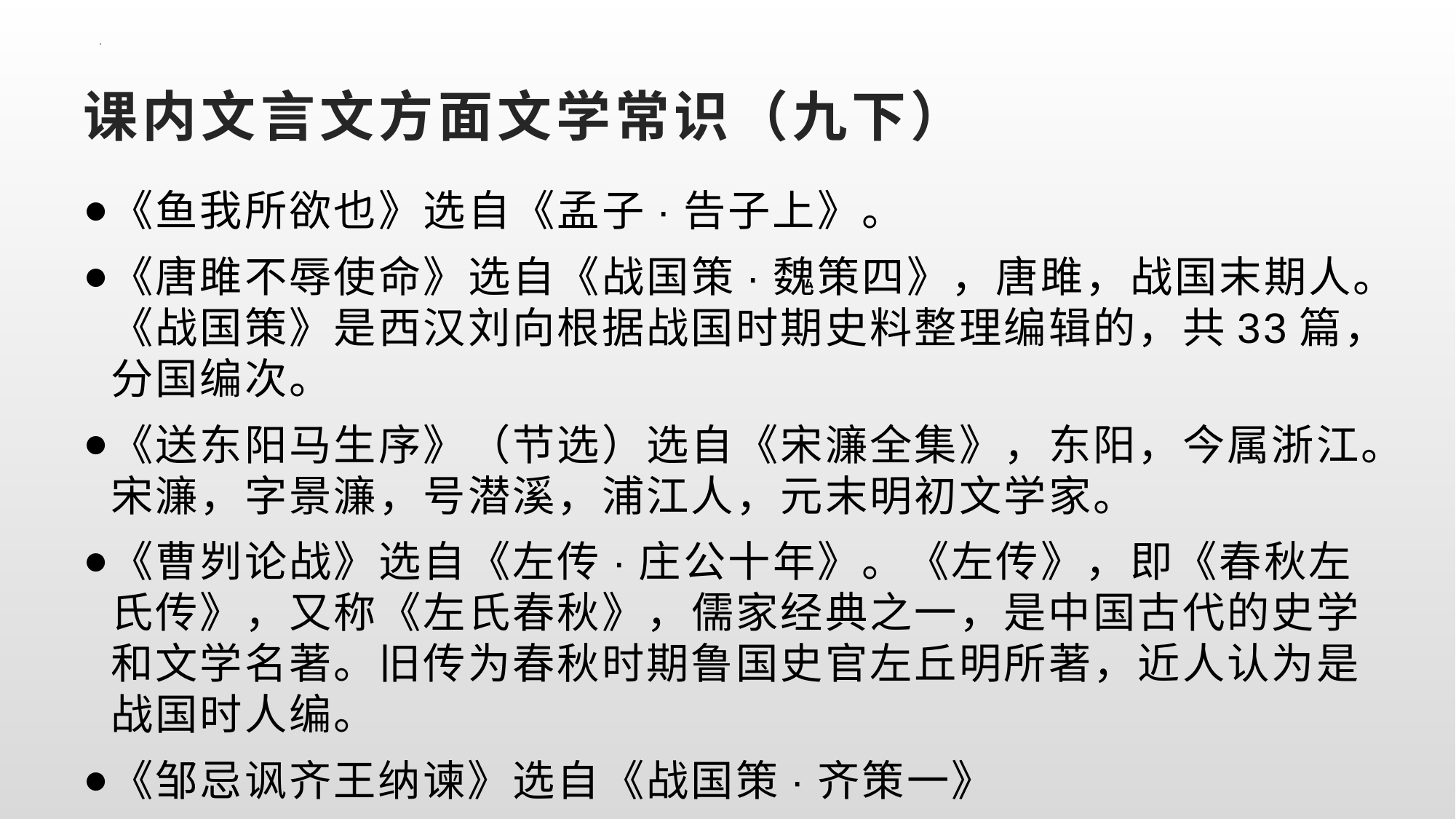

# 课内文言文方面文学常识（九下）
《鱼我所欲也》选自《孟子·告子上》。
《唐雎不辱使命》选自《战国策·魏策四》，唐雎，战国末期人。《战国策》是西汉刘向根据战国时期史料整理编辑的，共33篇，分国编次。
《送东阳马生序》（节选）选自《宋濂全集》，东阳，今属浙江。宋濂，字景濂，号潜溪，浦江人，元末明初文学家。
《曹刿论战》选自《左传·庄公十年》。《左传》，即《春秋左氏传》，又称《左氏春秋》，儒家经典之一，是中国古代的史学和文学名著。旧传为春秋时期鲁国史官左丘明所著，近人认为是战国时人编。
《邹忌讽齐王纳谏》选自《战国策·齐策一》